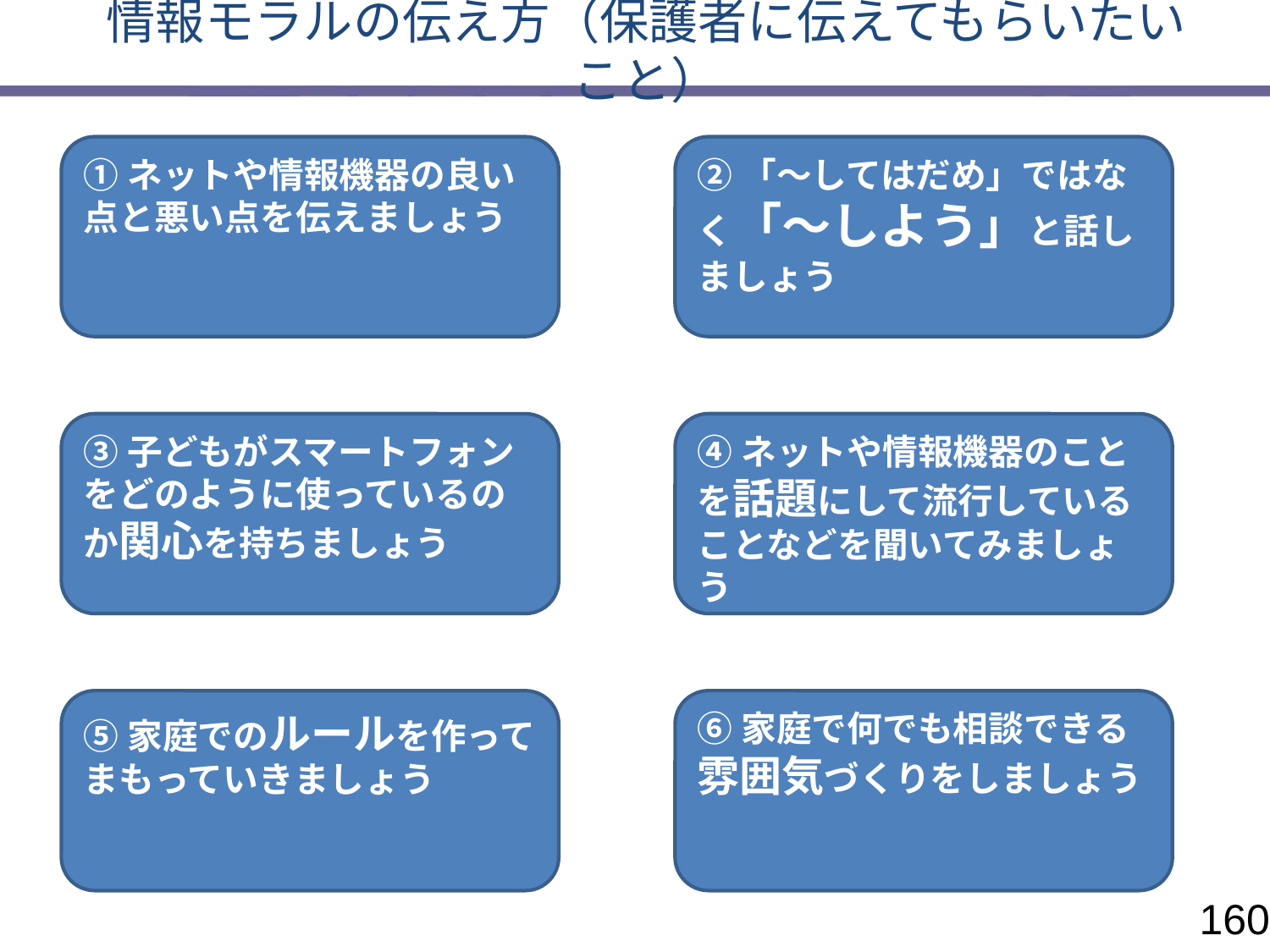

# 情報モラルの伝え方（保護者に伝えてもらいたいこと）
①ネットや情報機器の良い点と悪い点を伝えましょう
②「～してはだめ」ではなく「～しよう」と話しましょう
③子どもがスマートフォンをどのように使っているのか関心を持ちましょう
④ネットや情報機器のことを話題にして流行していることなどを聞いてみましょう

⑤家庭でのルールを作ってまもっていきましょう
⑥家庭で何でも相談できる雰囲気づくりをしましょう
160